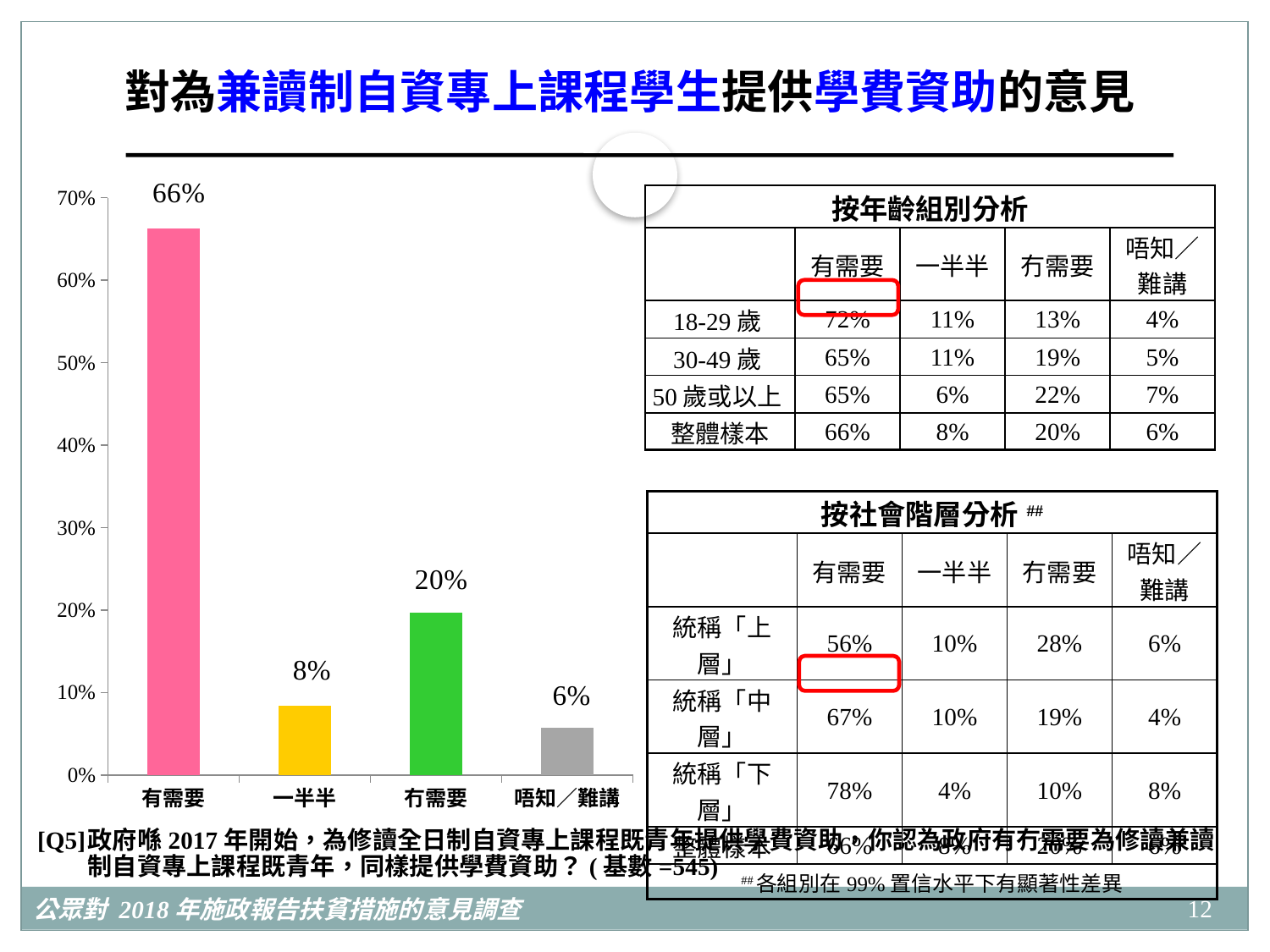

對為兼讀制自資專上課程學生提供學費資助的意見

### Chart

| Category |  |
|---|---|
| 有需要 | 0.6623570559317593 |
| 一半半 | 0.08371208348140174 |
| 冇需要 | 0.196295414102707 |
| 唔知／難講 | 0.05763544648413179 |
| 按年齡組別分析 |  |  |  |  |
| --- | --- | --- | --- | --- |
|  | 有需要 | 一半半 | 冇需要 | 唔知／ 難講 |
| 18-29歲 | 72% | 11% | 13% | 4% |
| 30-49歲 | 65% | 11% | 19% | 5% |
| 50歲或以上 | 65% | 6% | 22% | 7% |
| 整體樣本 | 66% | 8% | 20% | 6% |

| 按社會階層分析## |  |  |  |  |
| --- | --- | --- | --- | --- |
|  | 有需要 | 一半半 | 冇需要 | 唔知／ 難講 |
| 統稱「上層」 | 56% | 10% | 28% | 6% |
| 統稱「中層」 | 67% | 10% | 19% | 4% |
| 統稱「下層」 | 78% | 4% | 10% | 8% |
| 整體樣本 | 66% | 8% | 20% | 6% |
| ##各組別在99%置信水平下有顯著性差異 |  |  |  |  |

[Q5]	政府喺2017年開始，為修讀全日制自資專上課程既青年提供學費資助，你認為政府有冇需要為修讀兼讀制自資專上課程既青年，同樣提供學費資助？(基數=545)